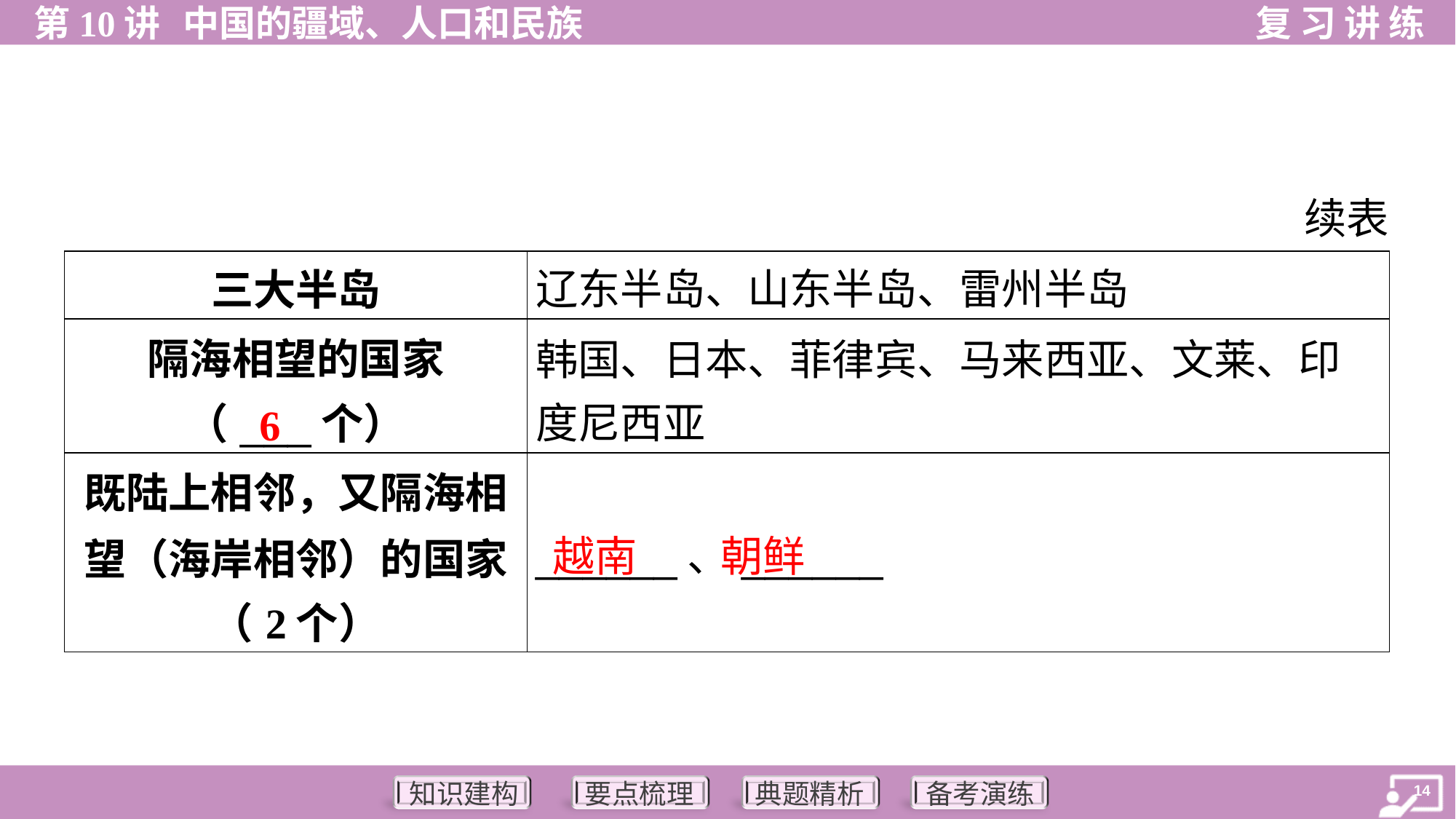

续表
| 三大半岛 | 辽东半岛、山东半岛、雷州半岛 |
| --- | --- |
| 隔海相望的国家 （\_\_\_个） | 韩国、日本、菲律宾、马来西亚、文莱、印 度尼西亚 |
| 既陆上相邻，又隔海相 望（海岸相邻）的国家 （2个） | \_\_\_\_\_\_、\_\_\_\_\_\_ |
6
越南
朝鲜